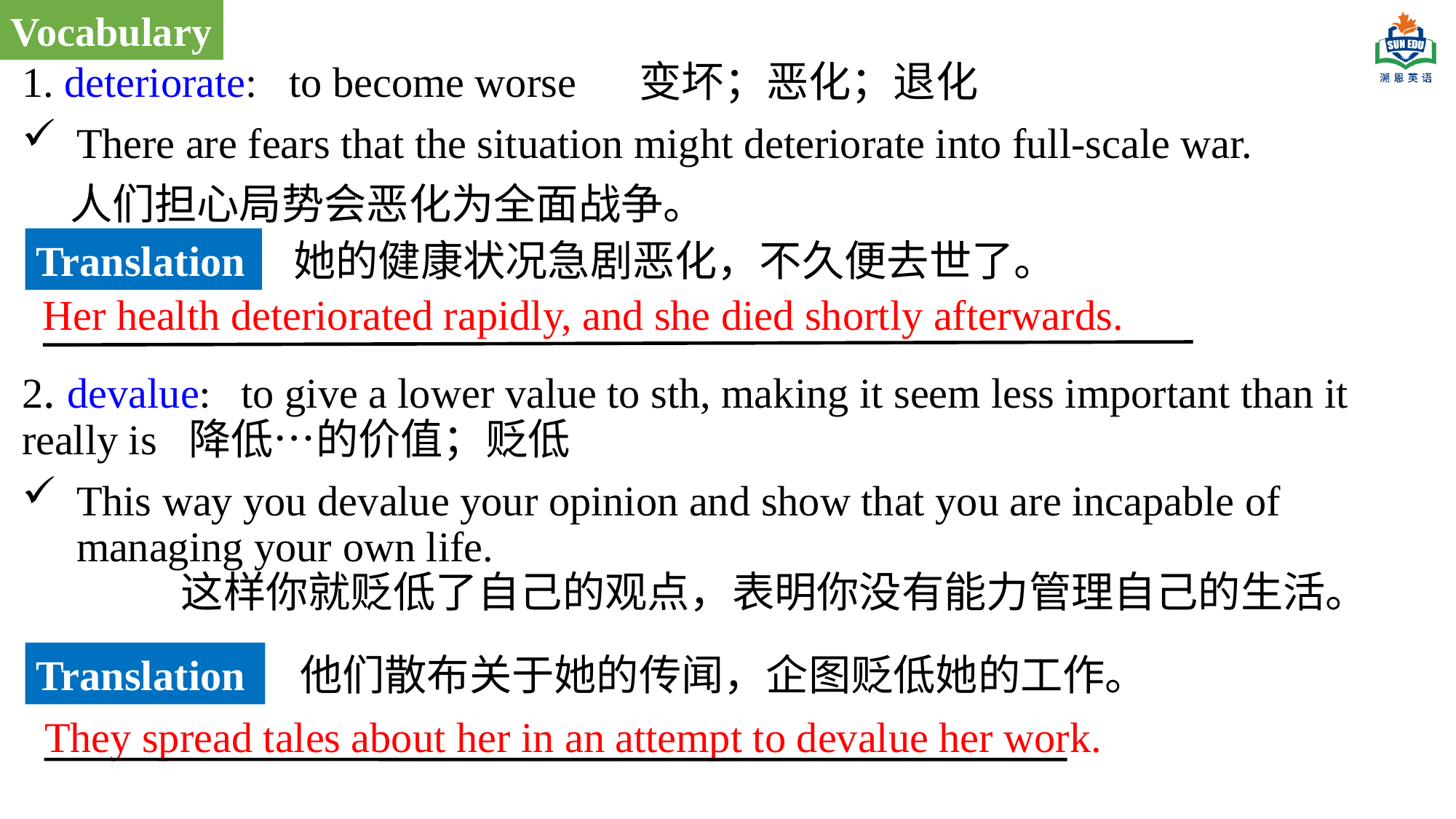

Vocabulary
1. deteriorate:   to become worse     变坏；恶化；退化
There are fears that the situation might deteriorate into full-scale war.
    人们担心局势会恶化为全面战争。

2. devalue:   to give a lower value to sth, making it seem less important than it really is  降低…的价值；贬低
This way you devalue your opinion and show that you are incapable of managing your own life.                                                                                       这样你就贬低了自己的观点，表明你没有能力管理自己的生活。
Translation
她的健康状况急剧恶化，不久便去世了。
Her health deteriorated rapidly, and she died shortly afterwards.
Translation
他们散布关于她的传闻，企图贬低她的工作。
They spread tales about her in an attempt to devalue her work.